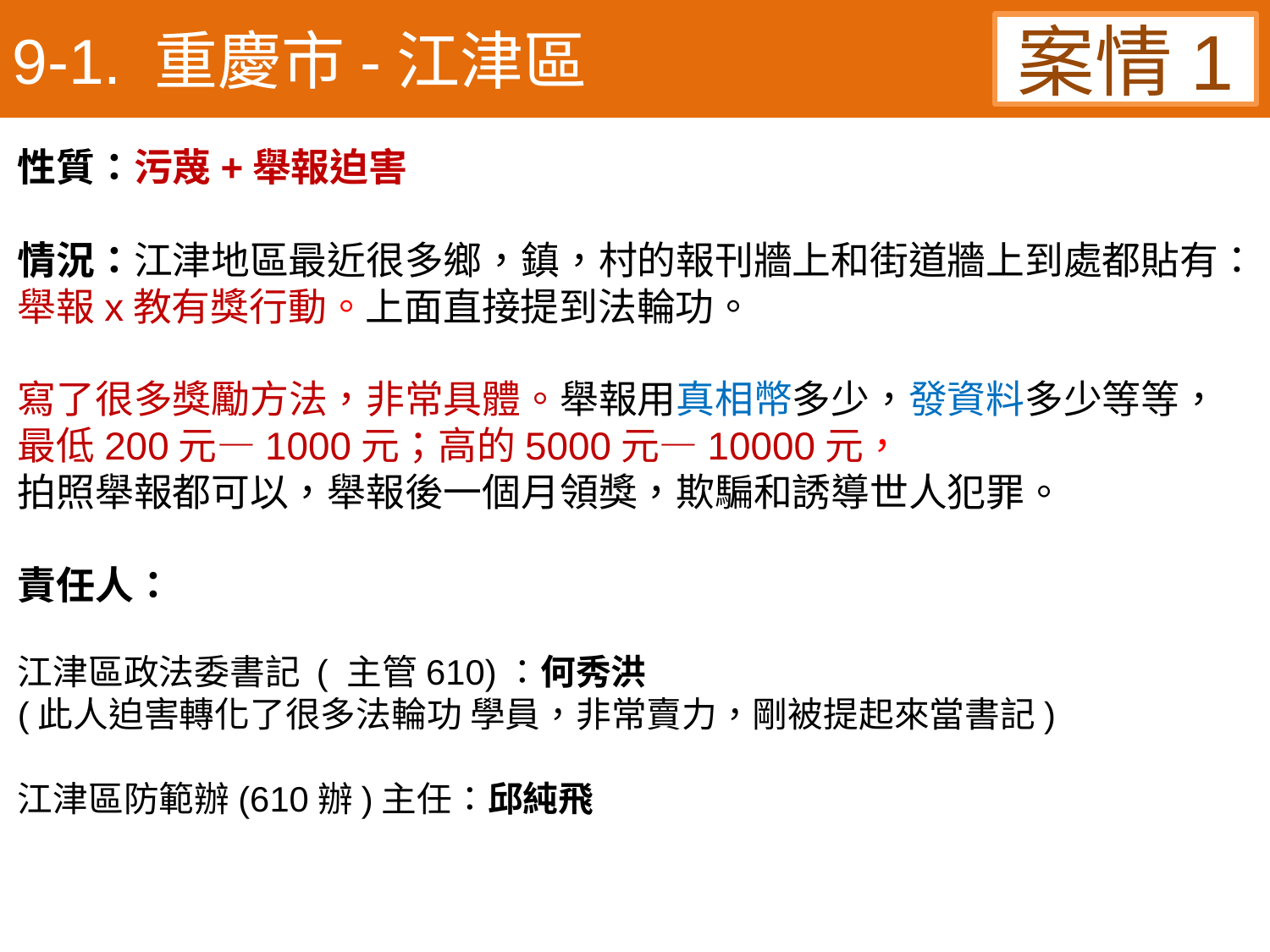

9-1. 重慶市-江津區
案情1
性質：污蔑+舉報迫害

情況：江津地區最近很多鄉，鎮，村的報刊牆上和街道牆上到處都貼有：
舉報x教有獎行動。上面直接提到法輪功。

寫了很多獎勵方法，非常具體。舉報用真相幣多少，發資料多少等等，最低200元—1000元；高的5000元—10000元，
拍照舉報都可以，舉報後一個月領獎，欺騙和誘導世人犯罪。

責任人：

江津區政法委書記 ( 主管610)：何秀洪
(此人迫害轉化了很多法輪功 學員，非常賣力，剛被提起來當書記)

江津區防範辦(610辦)主任：邱純飛